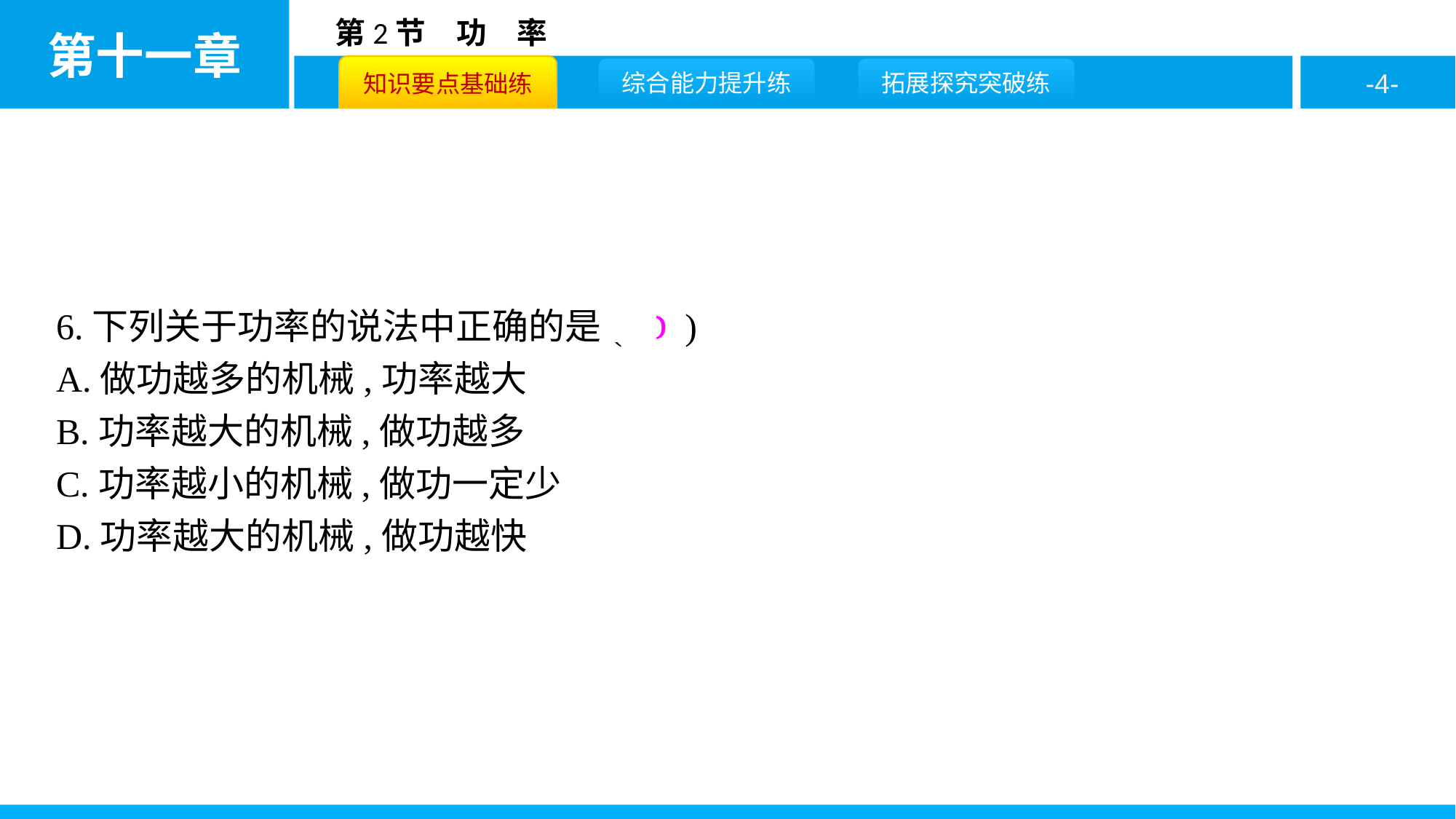

6.下列关于功率的说法中正确的是(  D  )
A.做功越多的机械,功率越大
B.功率越大的机械,做功越多
C.功率越小的机械,做功一定少
D.功率越大的机械,做功越快